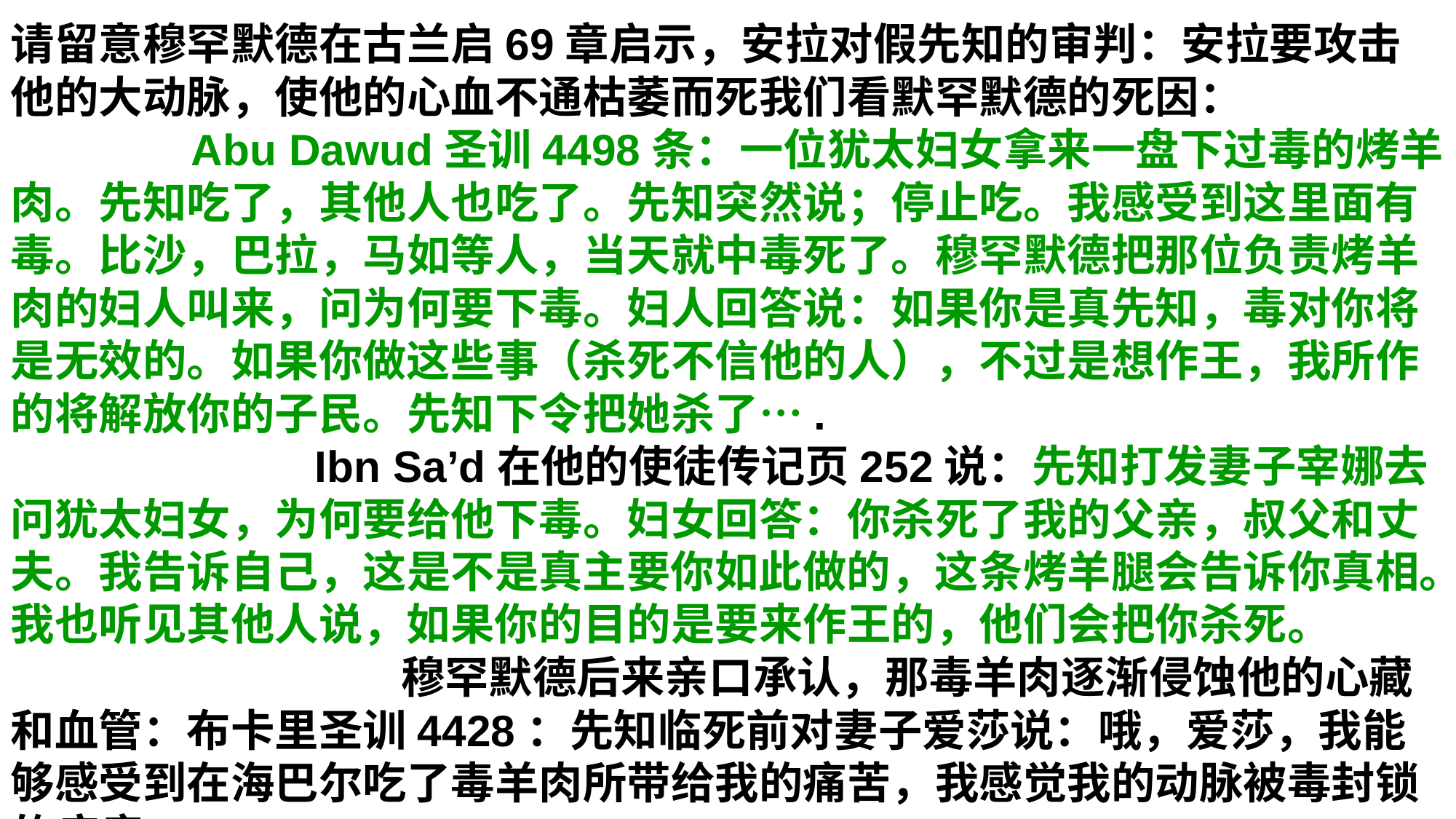

请留意穆罕默德在古兰启69章启示，安拉对假先知的审判：安拉要攻击他的大动脉，使他的心血不通枯萎而死我们看默罕默德的死因：                                      Abu Dawud圣训4498条：一位犹太妇女拿来一盘下过毒的烤羊肉。先知吃了，其他人也吃了。先知突然说；停止吃。我感受到这里面有毒。比沙，巴拉，马如等人，当天就中毒死了。穆罕默德把那位负责烤羊肉的妇人叫来，问为何要下毒。妇人回答说：如果你是真先知，毒对你将是无效的。如果你做这些事（杀死不信他的人），不过是想作王，我所作的将解放你的子民。先知下令把她杀了….                                                                            Ibn Sa’d在他的使徒传记页252说：先知打发妻子宰娜去问犹太妇女，为何要给他下毒。妇女回答：你杀死了我的父亲，叔父和丈夫。我告诉自己，这是不是真主要你如此做的，这条烤羊腿会告诉你真相。我也听见其他人说，如果你的目的是要来作王的，他们会把你杀死。                                                   穆罕默德后来亲口承认，那毒羊肉逐渐侵蚀他的心藏和血管：布卡里圣训4428：先知临死前对妻子爱莎说：哦，爱莎，我能够感受到在海巴尔吃了毒羊肉所带给我的痛苦，我感觉我的动脉被毒封锁的疼痛。